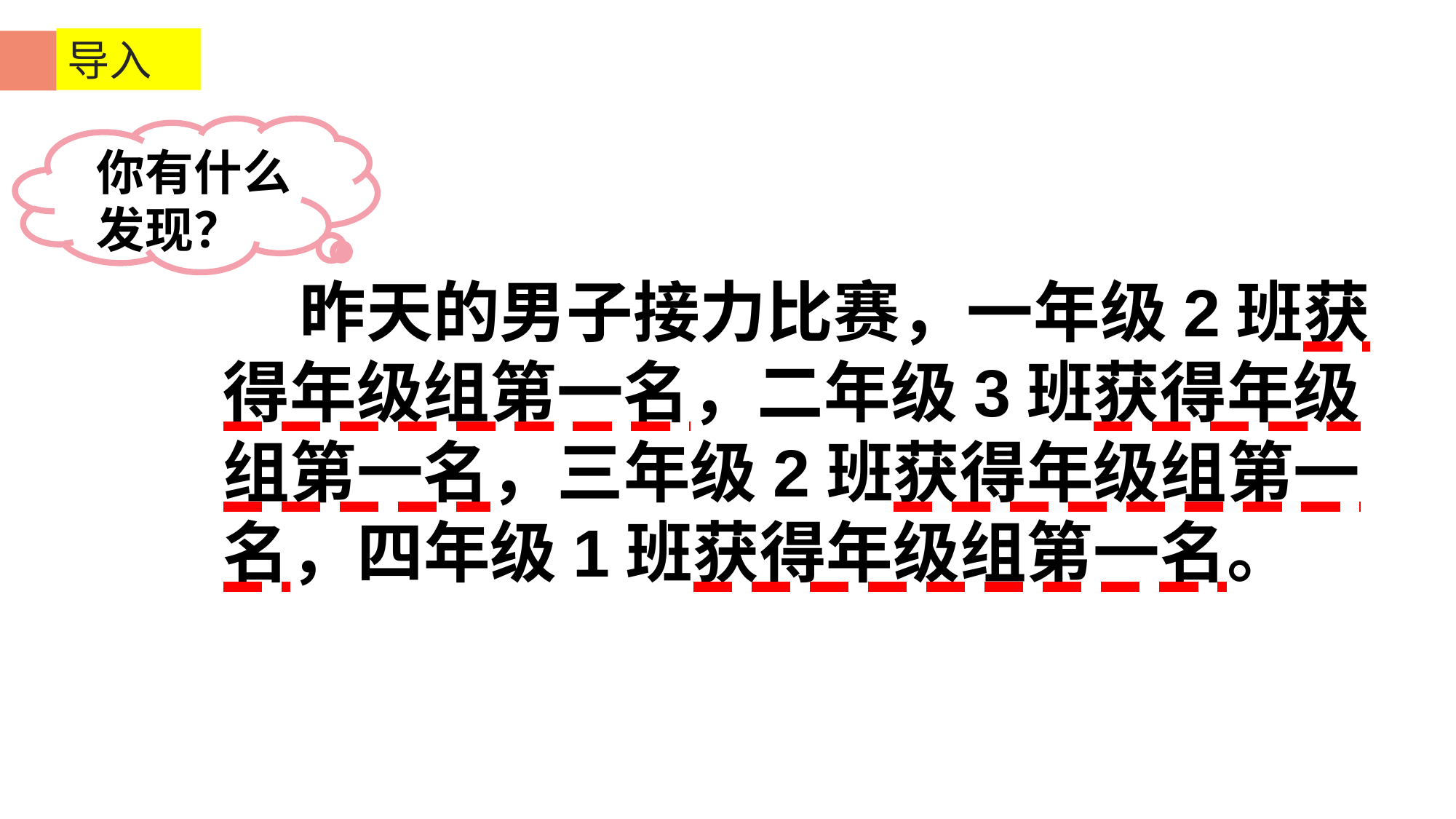

导入

你有什么发现？

    昨天的男子接力比赛，一年级2班获得年级组第一名，二年级3班获得年级组第一名，三年级2班获得年级组第一名，四年级1班获得年级组第一名。

3